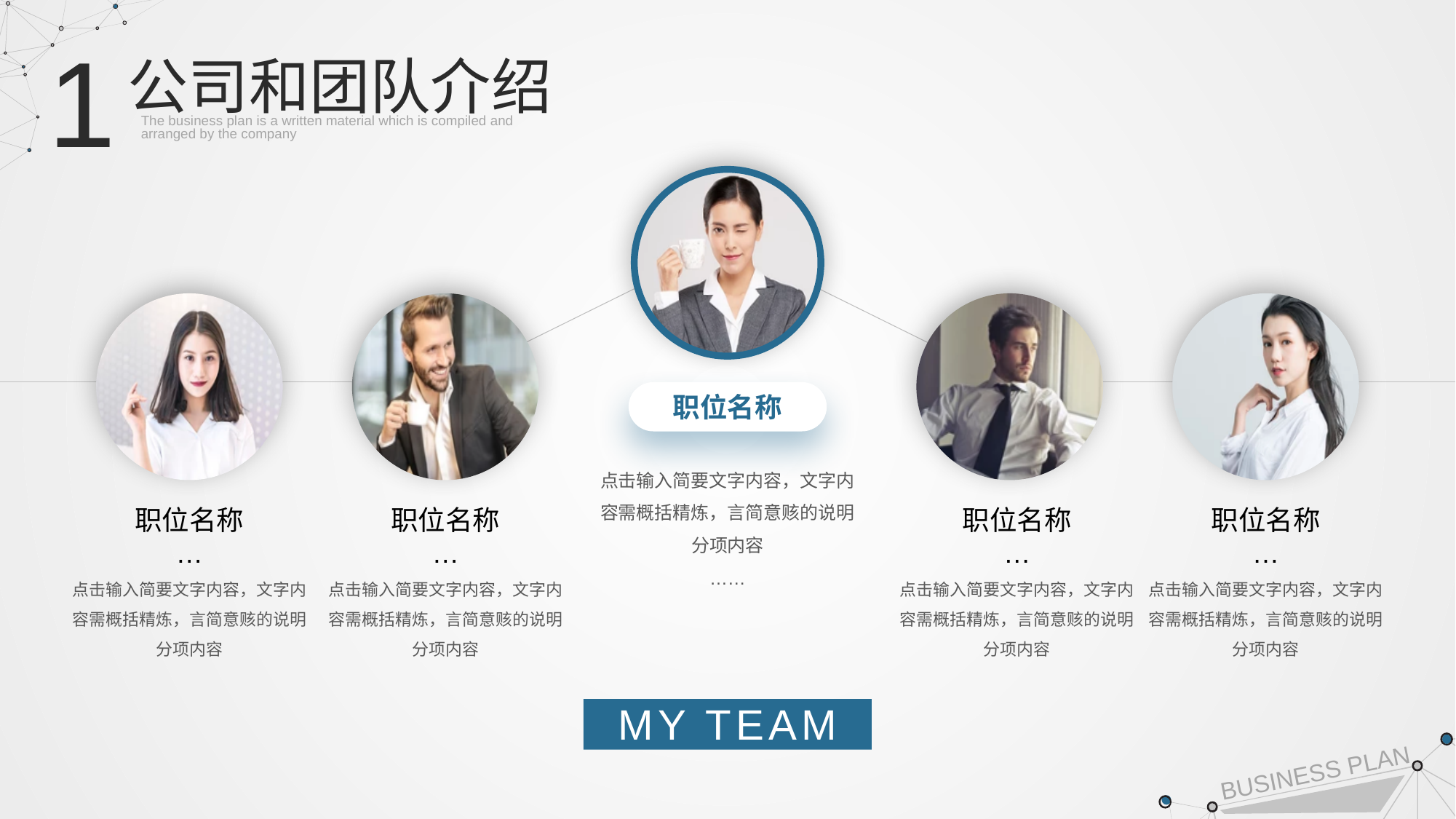

1
公司和团队介绍
The business plan is a written material which is compiled and
arranged by the company

职位名称
点击输入简要文字内容，文字内容需概括精炼，言简意赅的说明分项内容
……
职位名称
…
点击输入简要文字内容，文字内容需概括精炼，言简意赅的说明分项内容
职位名称
…
点击输入简要文字内容，文字内容需概括精炼，言简意赅的说明分项内容
职位名称
…
点击输入简要文字内容，文字内容需概括精炼，言简意赅的说明分项内容
职位名称
…
点击输入简要文字内容，文字内容需概括精炼，言简意赅的说明分项内容
MY TEAM